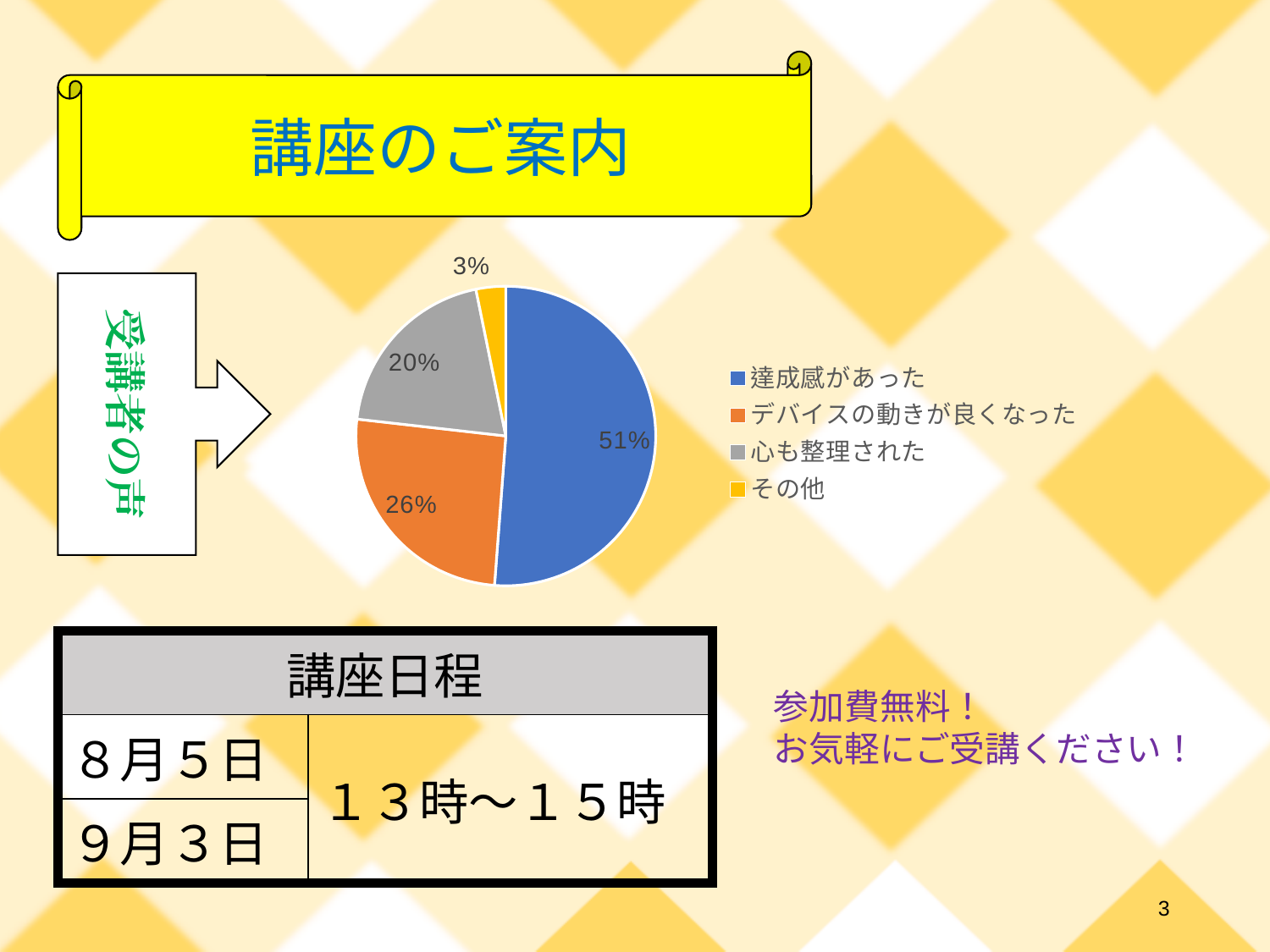

講座のご案内

### Chart

| Category | 回答数 |
|---|---|
| 達成感があった | 64.0 |
| デバイスの動きが良くなった | 32.0 |
| 心も整理された | 25.0 |
| その他 | 4.0 |
受講者の声
| 講座日程 |  |
| --- | --- |
| ８月５日 | １３時～１５時 |
| ９月３日 |  |
参加費無料！
お気軽にご受講ください！
3